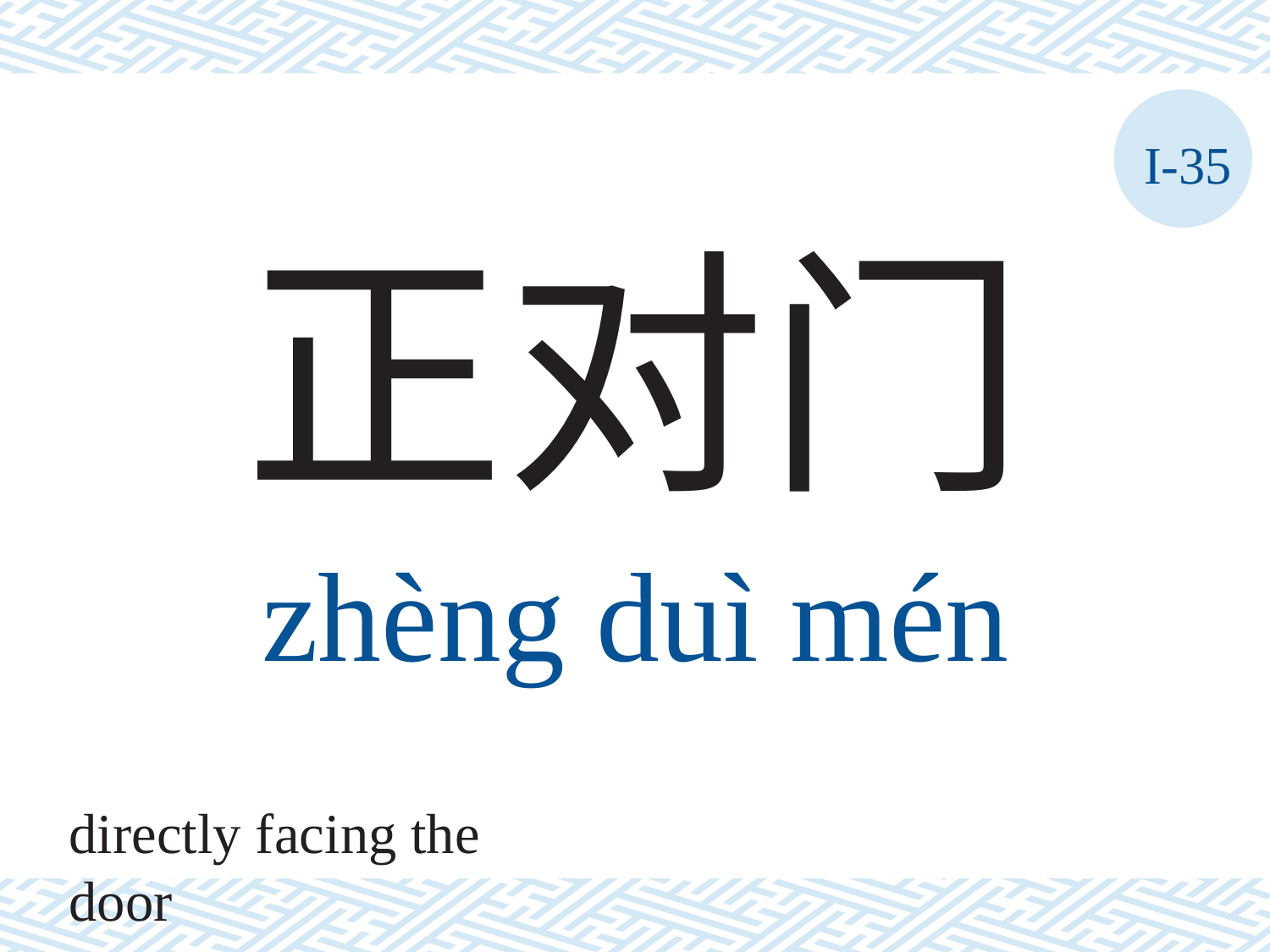

I-35
正对门
zhèng	duì	mén
directly facing the door